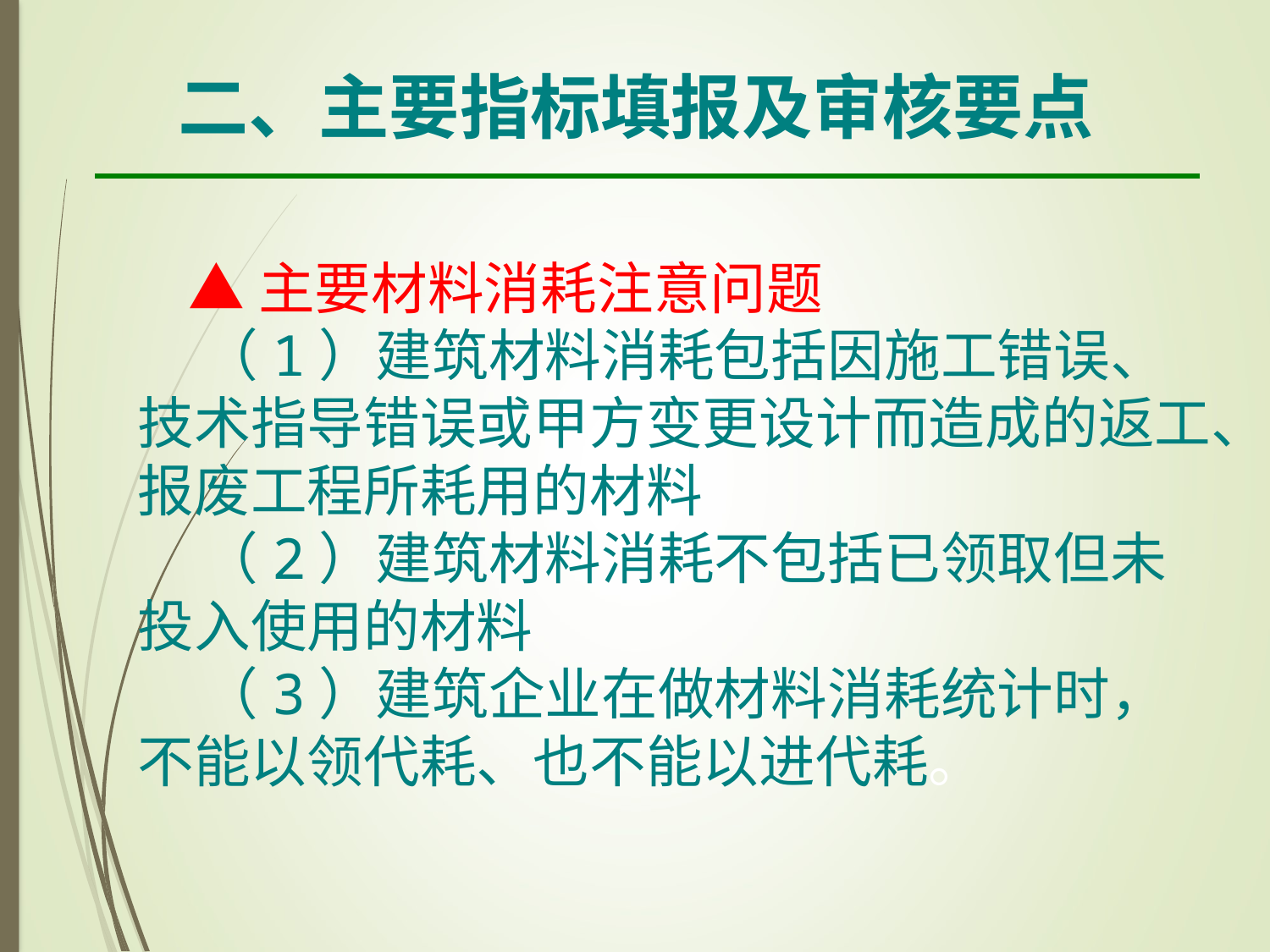

二、主要指标填报及审核要点
    ▲主要材料消耗注意问题
    （1）建筑材料消耗包括因施工错误、技术指导错误或甲方变更设计而造成的返工、报废工程所耗用的材料
    （2）建筑材料消耗不包括已领取但未投入使用的材料
    （3）建筑企业在做材料消耗统计时，不能以领代耗、也不能以进代耗。